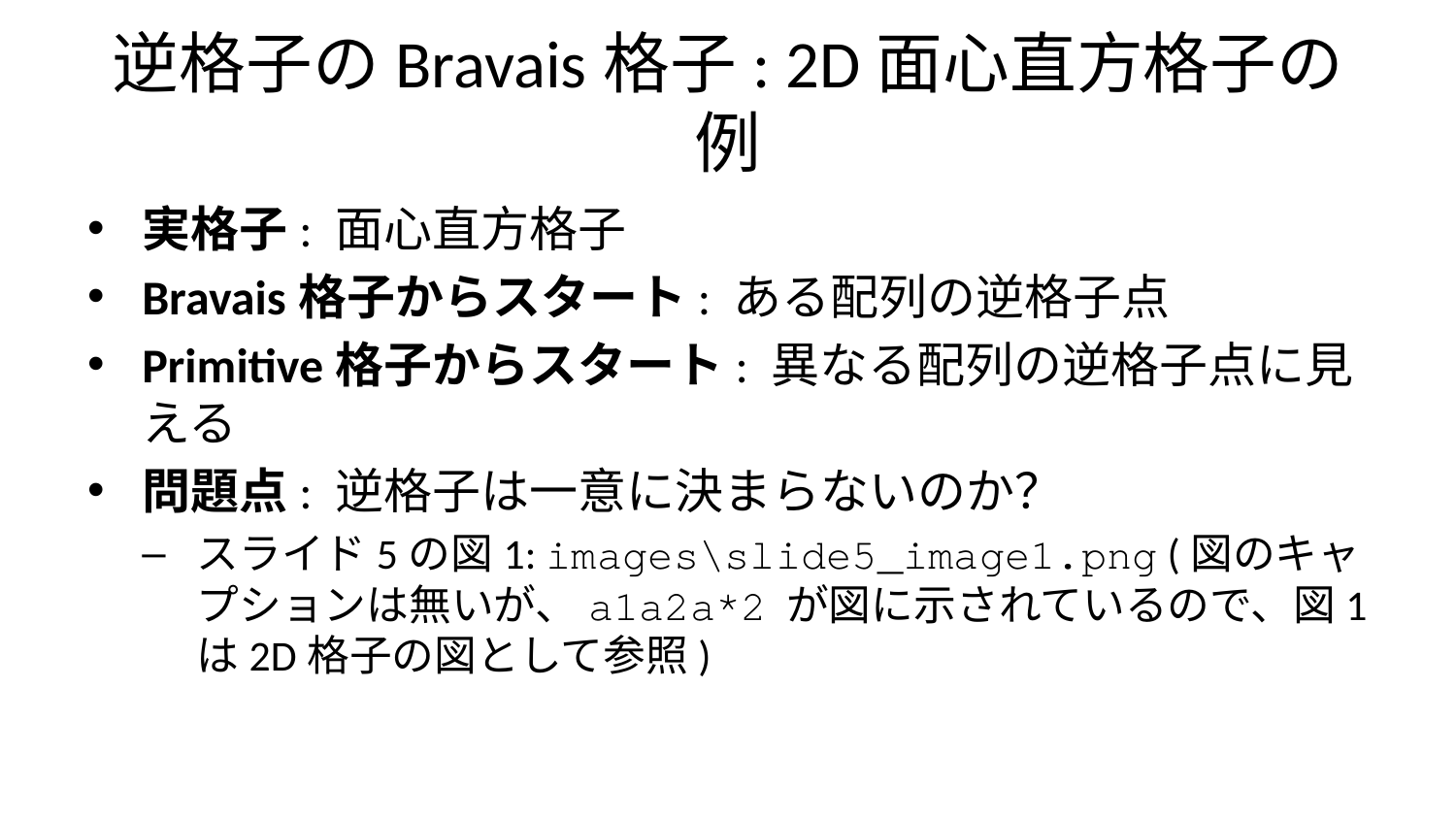

# 逆格子のBravais格子: 2D面心直方格子の例
実格子: 面心直方格子
Bravais格子からスタート: ある配列の逆格子点
Primitive格子からスタート: 異なる配列の逆格子点に見える
問題点: 逆格子は一意に決まらないのか？
スライド5の図1: images\slide5_image1.png (図のキャプションは無いが、a1a2a*2 が図に示されているので、図1は2D格子の図として参照)